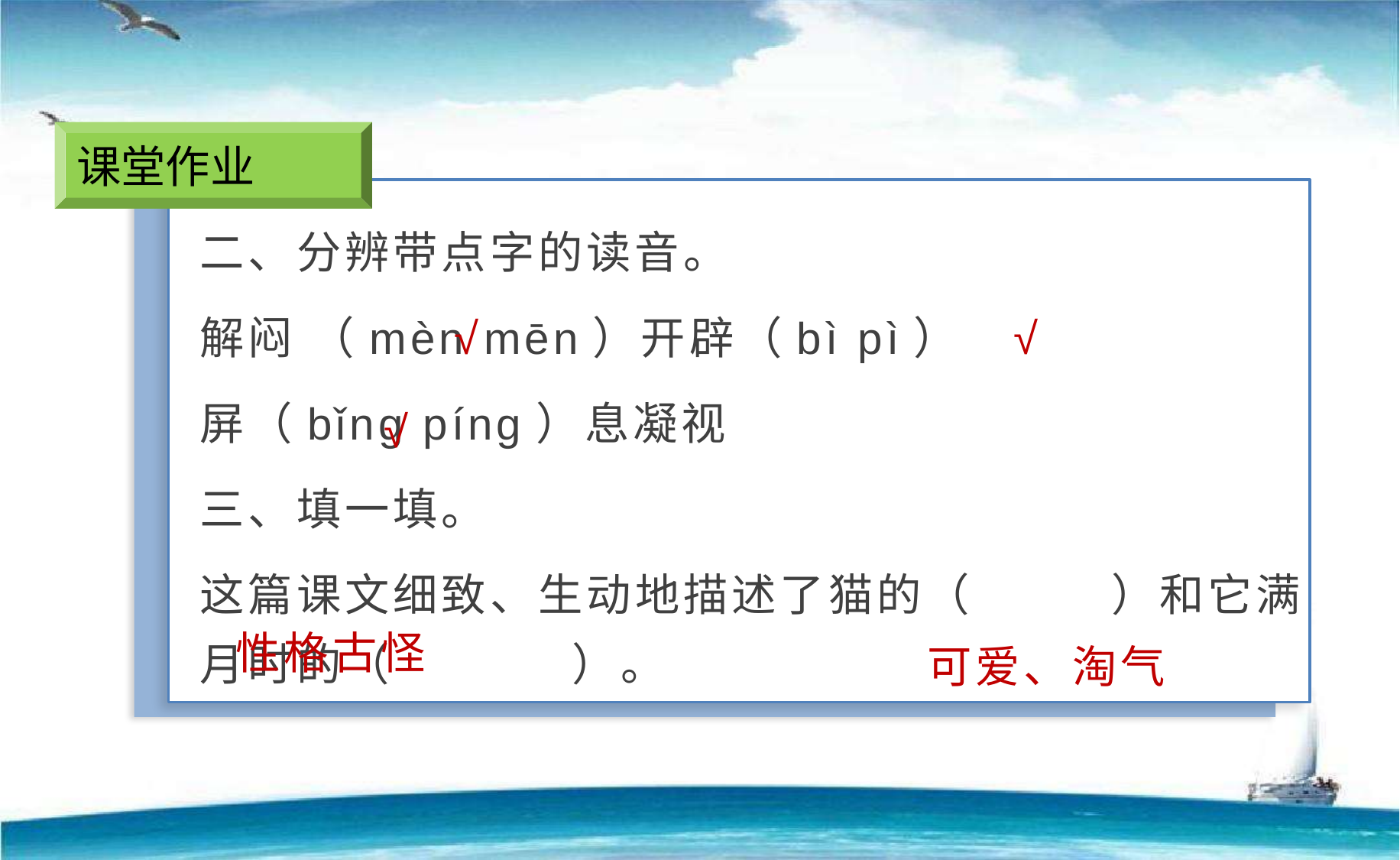

课堂作业

二、分辨带点字的读音。
解闷 （mèn mēn）开辟（bì pì）
屏（bǐng píng）息凝视
三、填一填。
这篇课文细致、生动地描述了猫的（          ）和它满月时的（             ）。
√
√
√
性格古怪
可爱、淘气